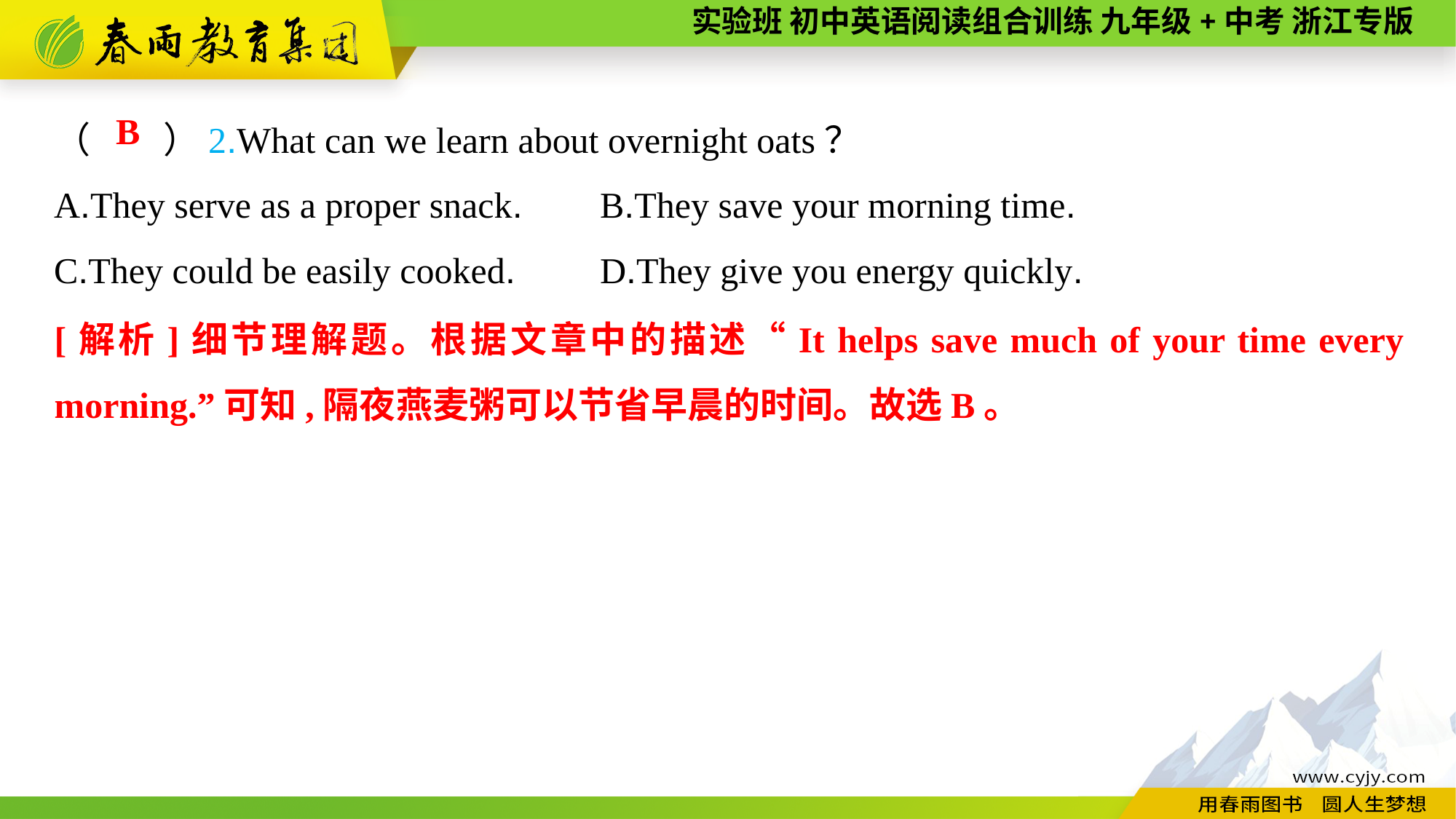

（　　）2.What can we learn about overnight oats？
A.They serve as a proper snack.	B.They save your morning time.
C.They could be easily cooked.	D.They give you energy quickly.
B
[解析]细节理解题。根据文章中的描述“It helps save much of your time every morning.”可知,隔夜燕麦粥可以节省早晨的时间。故选B。